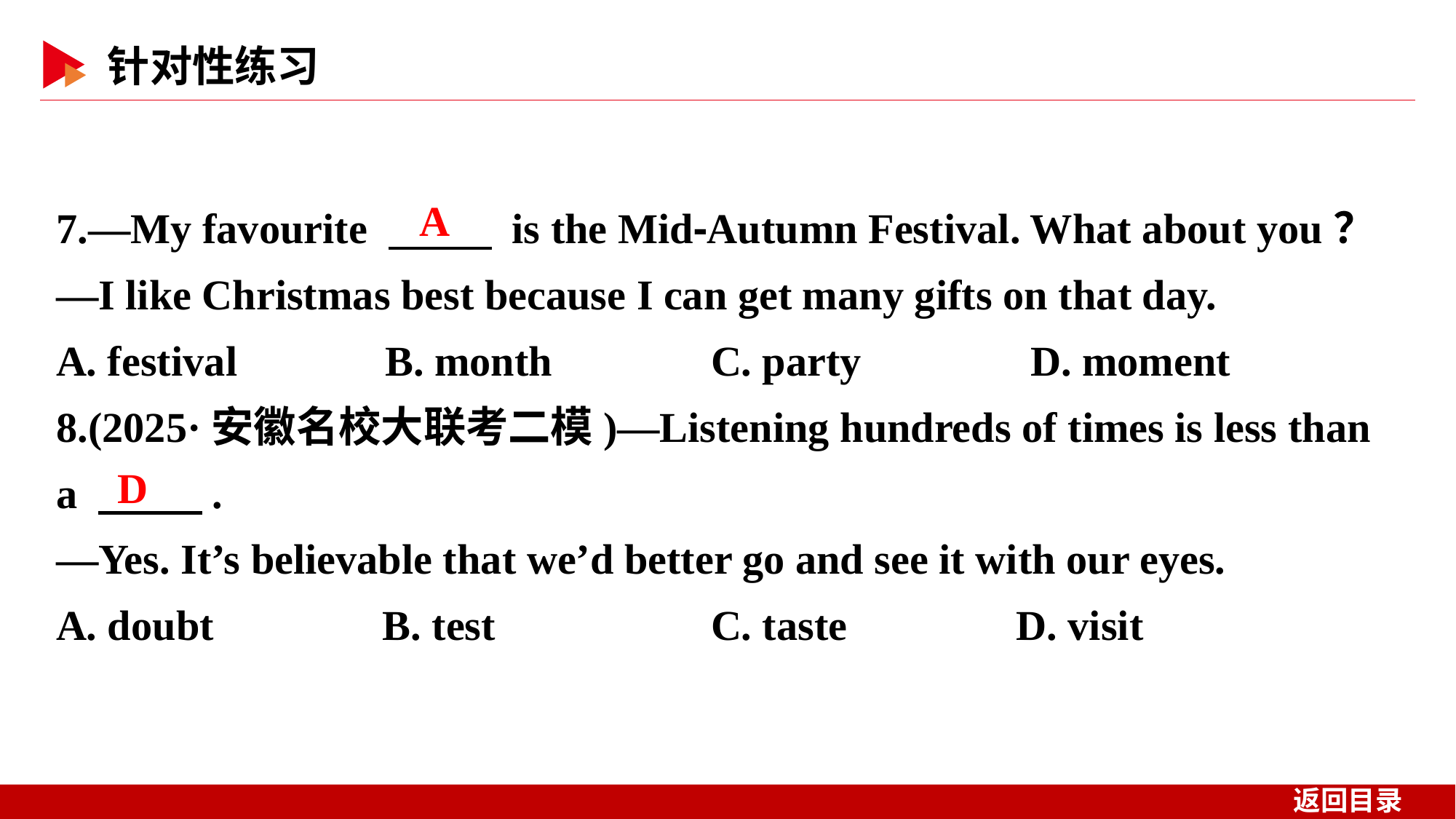

7.—My favourite 　  　 is the Mid⁃Autumn Festival. What about you？
—I like Christmas best because I can get many gifts on that day.
A. festival              B. month		C. party                D. moment
8.(2025·安徽名校大联考二模)—Listening hundreds of times is less than a 　  　.
—Yes. It’s believable that we’d better go and see it with our eyes.
A. doubt                B. test		C. taste                D. visit
A
D